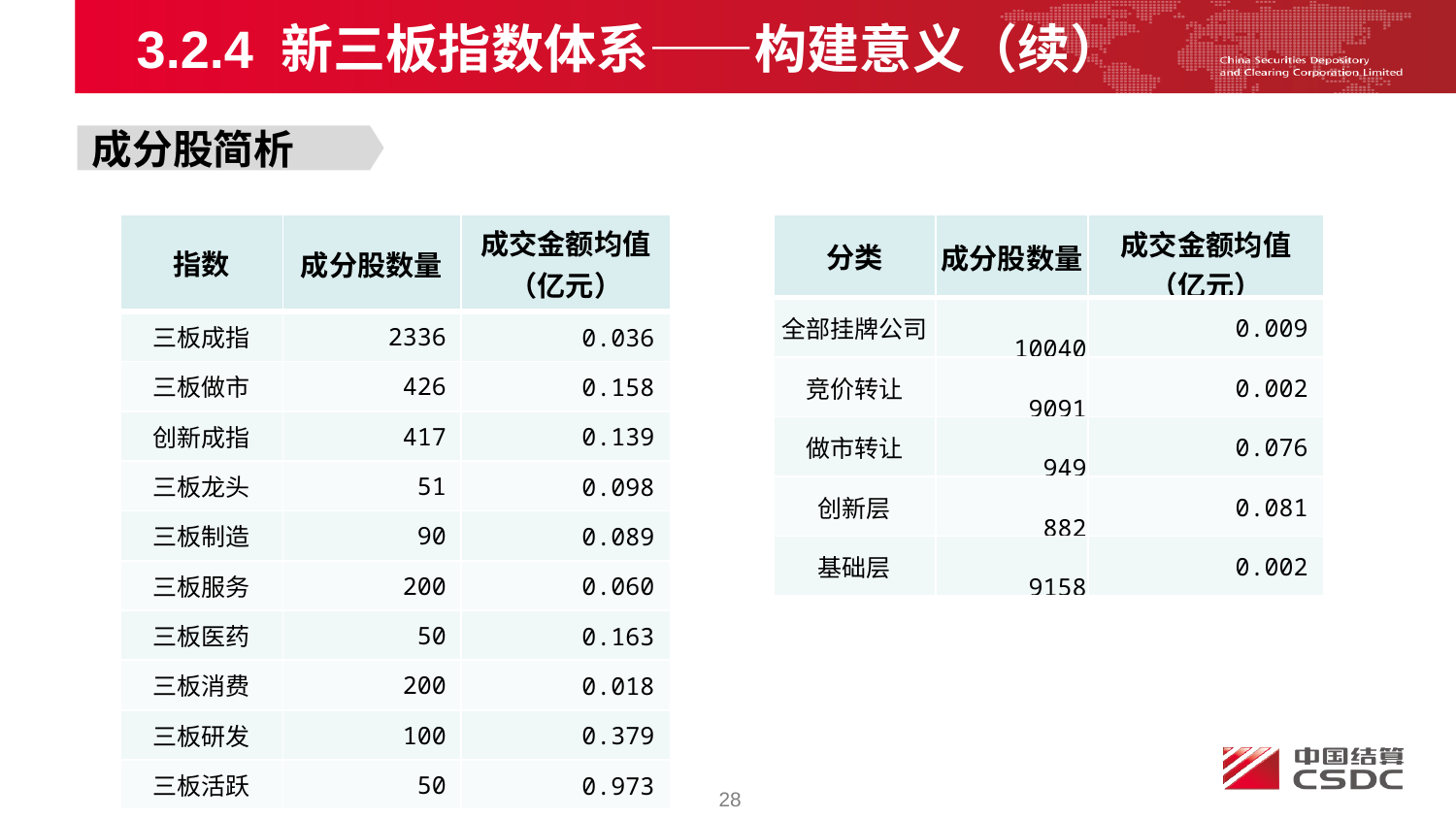

3.2.4 新三板指数体系——构建意义（续）
成分股简析
| 指数 | 成分股数量 | 成交金额均值 （亿元） |
| --- | --- | --- |
| 三板成指 | 2336 | 0.036 |
| 三板做市 | 426 | 0.158 |
| 创新成指 | 417 | 0.139 |
| 三板龙头 | 51 | 0.098 |
| 三板制造 | 90 | 0.089 |
| 三板服务 | 200 | 0.060 |
| 三板医药 | 50 | 0.163 |
| 三板消费 | 200 | 0.018 |
| 三板研发 | 100 | 0.379 |
| 三板活跃 | 50 | 0.973 |
| 分类 | 成分股数量 | 成交金额均值 （亿元） |
| --- | --- | --- |
| 全部挂牌公司 | 10040 | 0.009 |
| 竞价转让 | 9091 | 0.002 |
| 做市转让 | 949 | 0.076 |
| 创新层 | 882 | 0.081 |
| 基础层 | 9158 | 0.002 |
注：统计区间为2018年12月20日至2019年4月30日
28